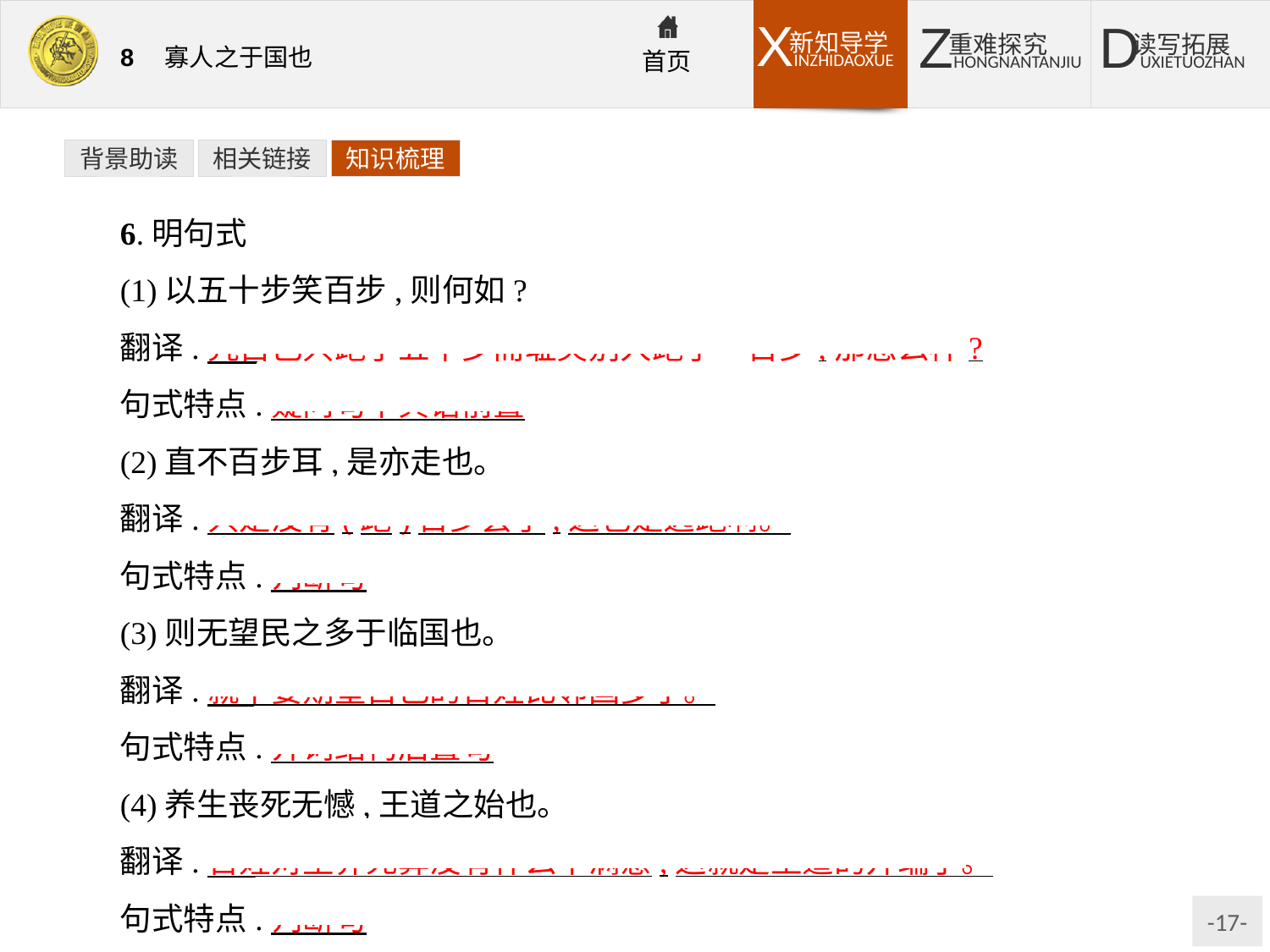

背景助读
相关链接
知识梳理
6.明句式
(1)以五十步笑百步,则何如?
翻译:凭自己只跑了五十步而耻笑别人跑了一百步,那怎么样?
句式特点:疑问句中宾语前置
(2)直不百步耳,是亦走也。
翻译:只是没有(跑)百步罢了,这也是逃跑啊。
句式特点:判断句
(3)则无望民之多于临国也。
翻译:就不要期望自己的百姓比邻国多了。
句式特点:介词结构后置句
(4)养生丧死无憾,王道之始也。
翻译:百姓对生养死葬没有什么不满意,这就是王道的开端了。
句式特点:判断句